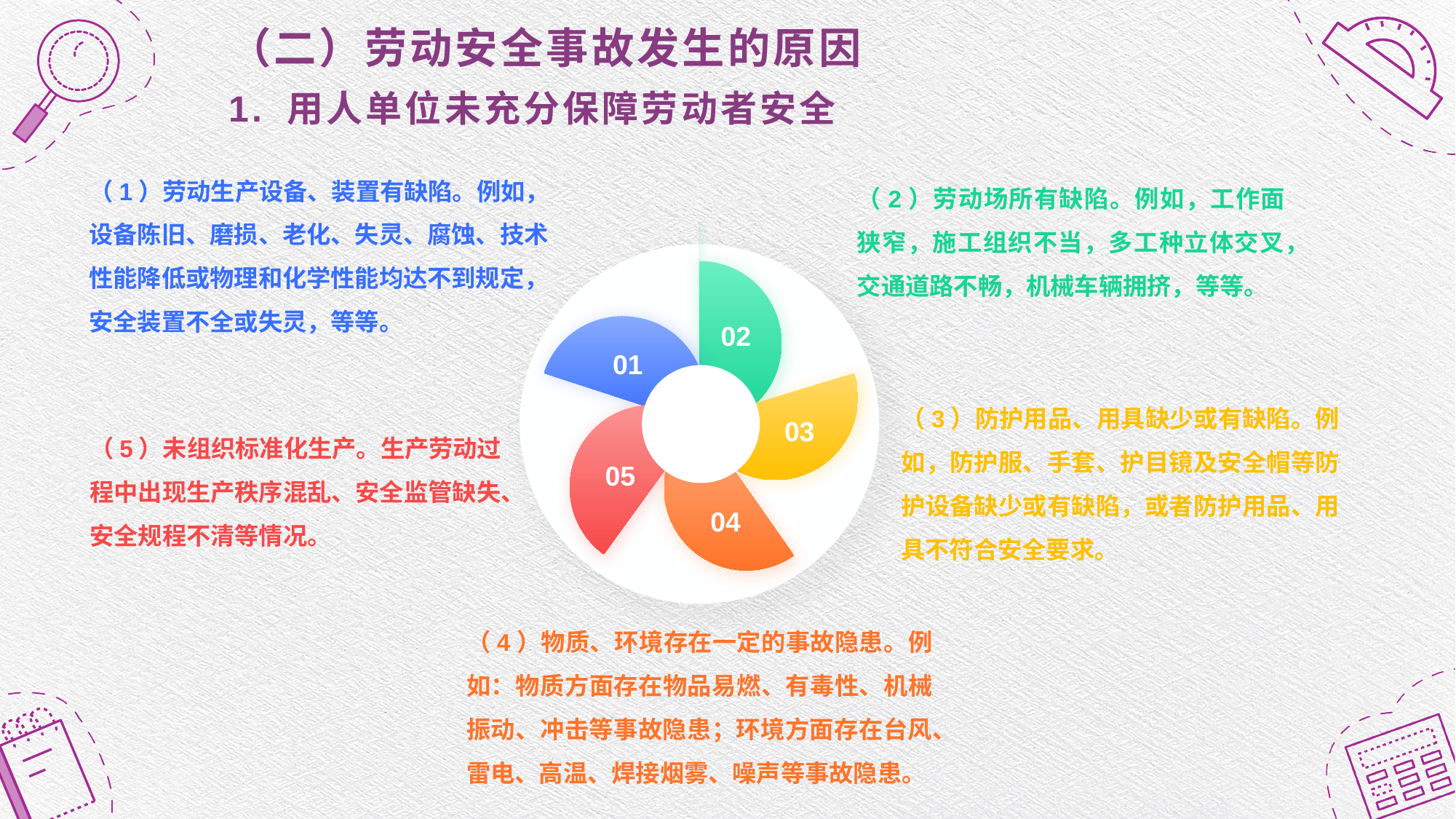

# （二）劳动安全事故发生的原因 1. 用人单位未充分保障劳动者安全
（2）劳动场所有缺陷。例如，工作面狭窄，施工组织不当，多工种立体交叉，交通道路不畅，机械车辆拥挤，等等。
（1）劳动生产设备、装置有缺陷。例如，设备陈旧、磨损、老化、失灵、腐蚀、技术性能降低或物理和化学性能均达不到规定，安全装置不全或失灵，等等。

02

01

03

05

04
（3）防护用品、用具缺少或有缺陷。例如，防护服、手套、护目镜及安全帽等防护设备缺少或有缺陷，或者防护用品、用具不符合安全要求。
（5）未组织标准化生产。生产劳动过 程中出现生产秩序混乱、安全监管缺失、安全规程不清等情况。
（4）物质、环境存在一定的事故隐患。例如：物质方面存在物品易燃、有毒性、机械振动、冲击等事故隐患；环境方面存在台风、雷电、高温、焊接烟雾、噪声等事故隐患。